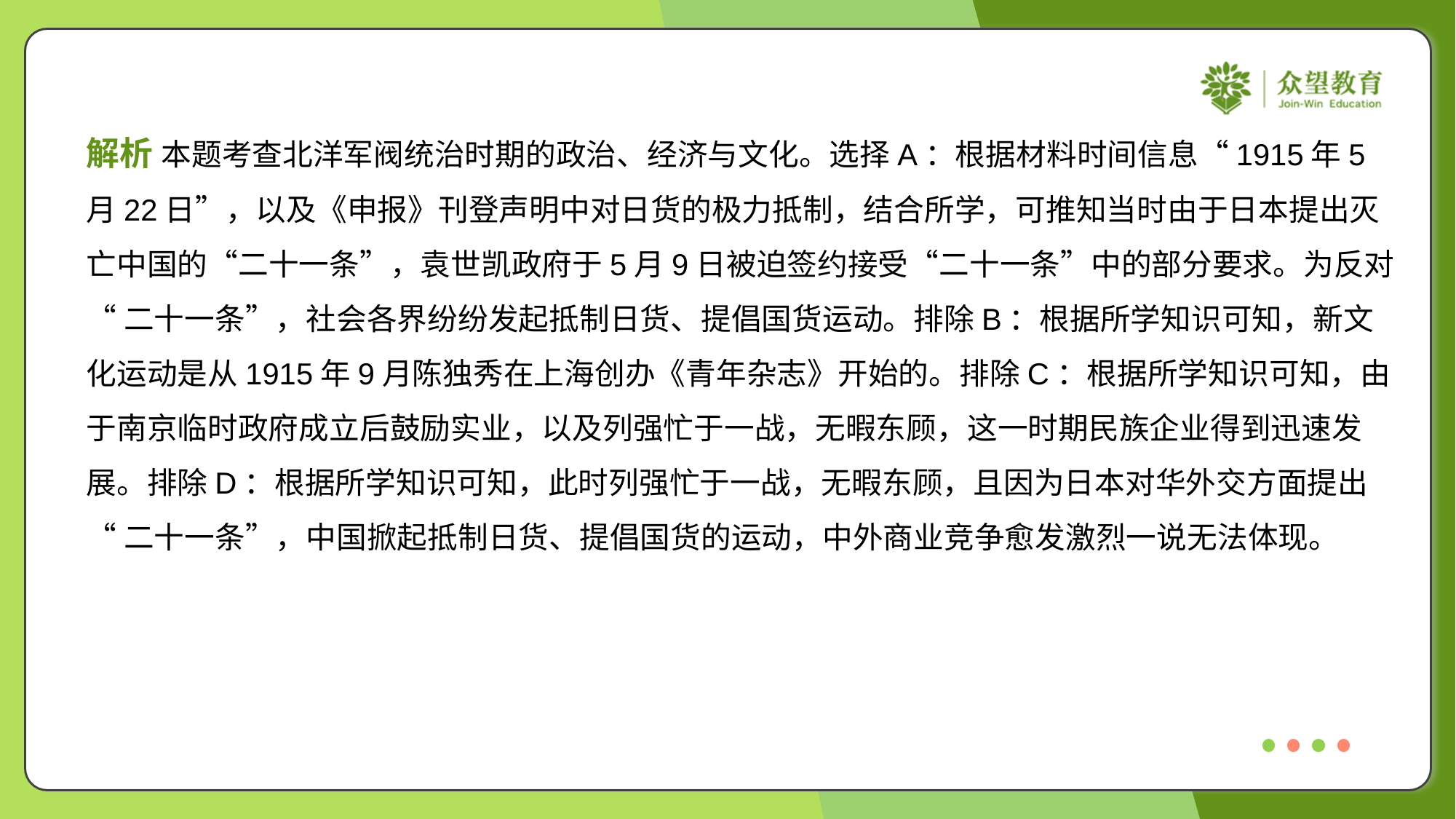

解析 本题考查北洋军阀统治时期的政治、经济与文化。选择A：根据材料时间信息“1915年5
月22日”，以及《申报》刊登声明中对日货的极力抵制，结合所学，可推知当时由于日本提出灭
亡中国的“二十一条”，袁世凯政府于5月9日被迫签约接受“二十一条”中的部分要求。为反对
“二十一条”，社会各界纷纷发起抵制日货、提倡国货运动。排除B：根据所学知识可知，新文
化运动是从1915年9月陈独秀在上海创办《青年杂志》开始的。排除C：根据所学知识可知，由
于南京临时政府成立后鼓励实业，以及列强忙于一战，无暇东顾，这一时期民族企业得到迅速发
展。排除D：根据所学知识可知，此时列强忙于一战，无暇东顾，且因为日本对华外交方面提出
“二十一条”，中国掀起抵制日货、提倡国货的运动，中外商业竞争愈发激烈一说无法体现。